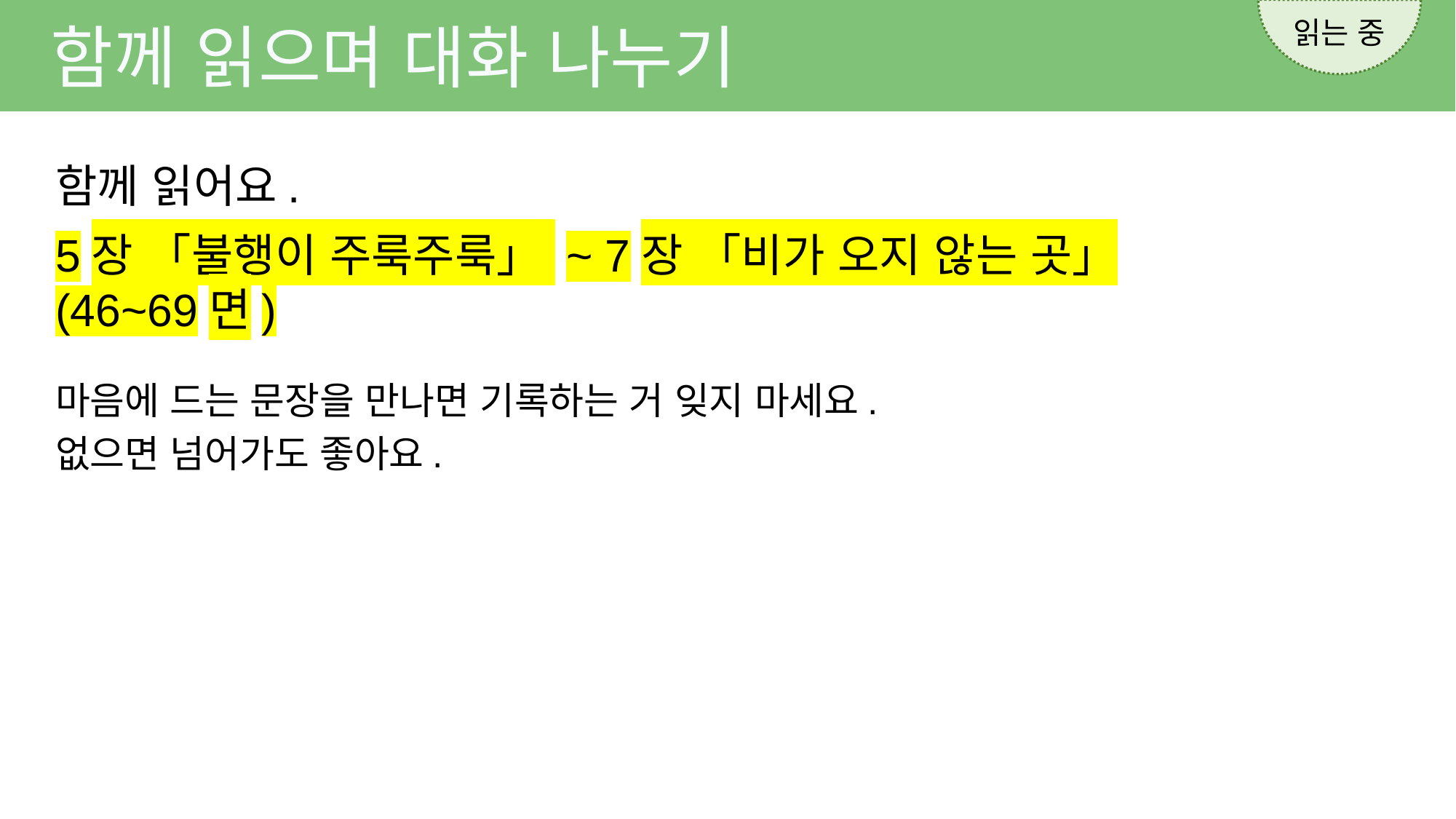

읽는 중

함께 읽으며 대화 나누기
함께 읽어요.
5장 「불행이 주룩주룩」 ~ 7장 「비가 오지 않는 곳」 (46~69면)

마음에 드는 문장을 만나면 기록하는 거 잊지 마세요.
없으면 넘어가도 좋아요.